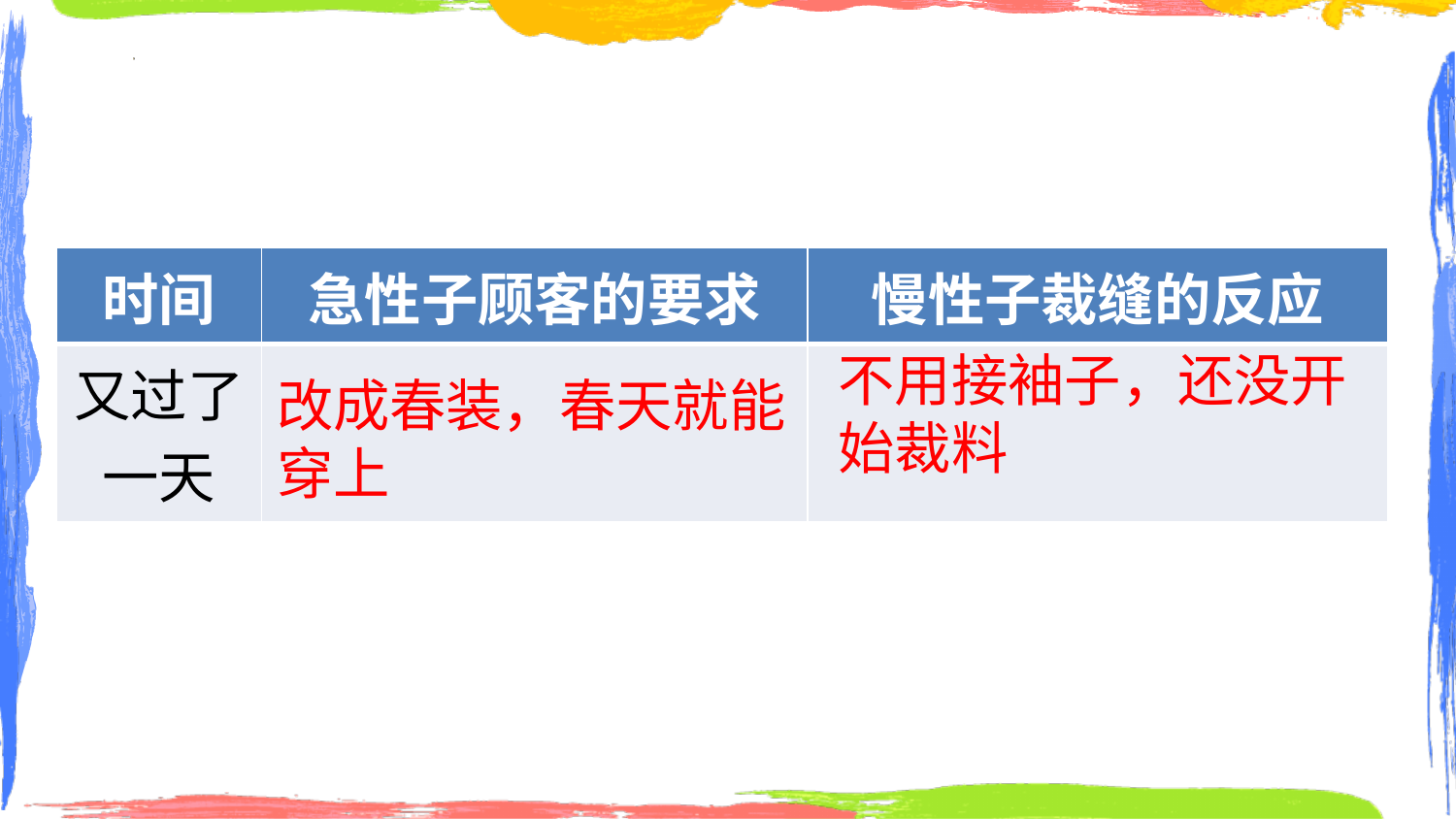

| 时间 | 急性子顾客的要求 | 慢性子裁缝的反应 |
| --- | --- | --- |
| 又过了一天 |  |  |
不用接袖子，还没开始裁料
改成春装，春天就能穿上